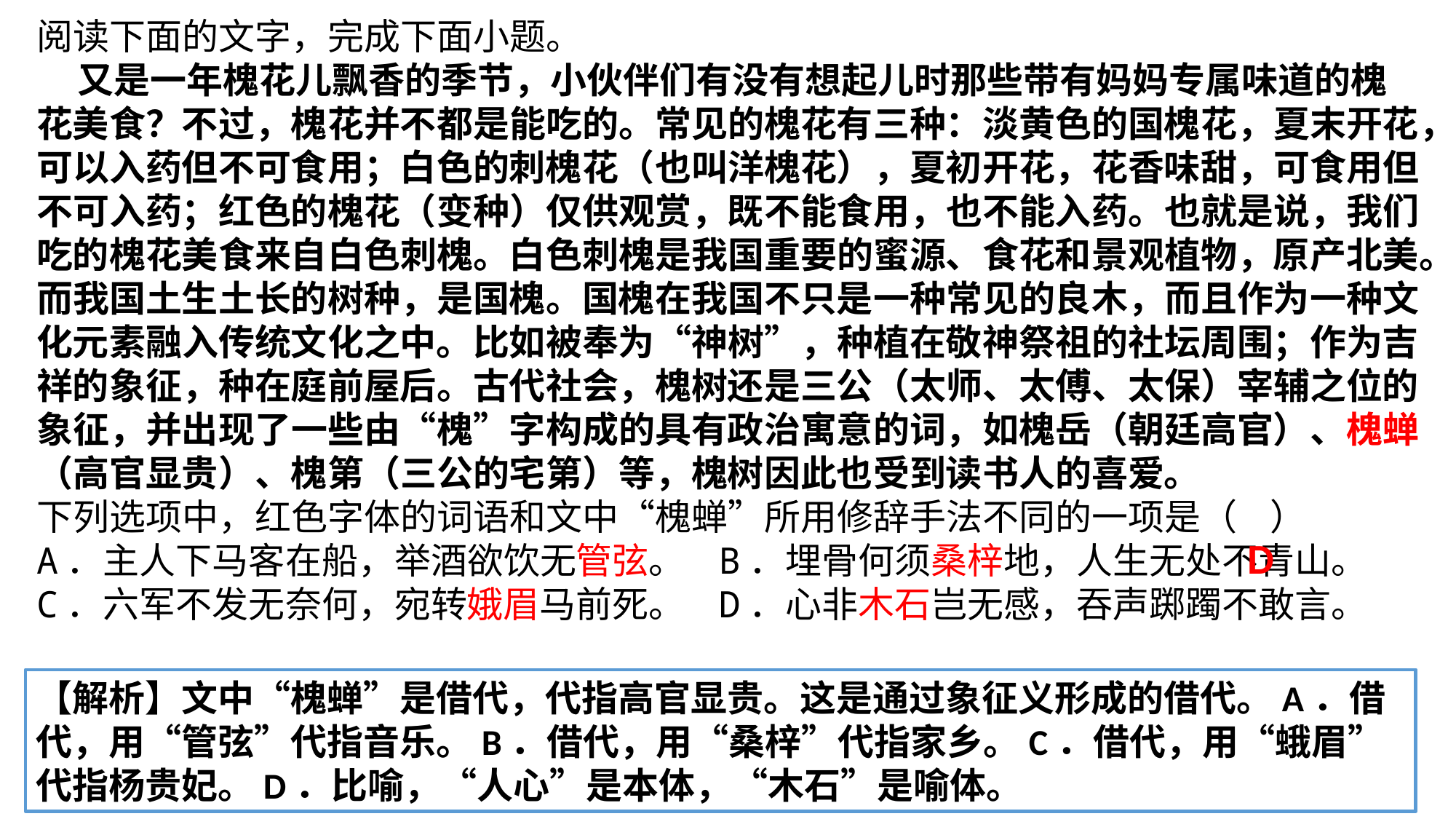

阅读下面的文字，完成下面小题。
    又是一年槐花儿飘香的季节，小伙伴们有没有想起儿时那些带有妈妈专属味道的槐花美食？不过，槐花并不都是能吃的。常见的槐花有三种：淡黄色的国槐花，夏末开花，可以入药但不可食用；白色的刺槐花（也叫洋槐花），夏初开花，花香味甜，可食用但不可入药；红色的槐花（变种）仅供观赏，既不能食用，也不能入药。也就是说，我们吃的槐花美食来自白色刺槐。白色刺槐是我国重要的蜜源、食花和景观植物，原产北美。而我国土生土长的树种，是国槐。国槐在我国不只是一种常见的良木，而且作为一种文化元素融入传统文化之中。比如被奉为“神树”，种植在敬神祭祖的社坛周围；作为吉祥的象征，种在庭前屋后。古代社会，槐树还是三公（太师、太傅、太保）宰辅之位的象征，并出现了一些由“槐”字构成的具有政治寓意的词，如槐岳（朝廷高官）、槐蝉（高官显贵）、槐第（三公的宅第）等，槐树因此也受到读书人的喜爱。
下列选项中，红色字体的词语和文中“槐蝉”所用修辞手法不同的一项是（    ）
A．主人下马客在船，举酒欲饮无管弦。   B．埋骨何须桑梓地，人生无处不青山。
C．六军不发无奈何，宛转娥眉马前死。   D．心非木石岂无感，吞声踯躅不敢言。
D
【解析】文中“槐蝉”是借代，代指高官显贵。这是通过象征义形成的借代。A．借代，用“管弦”代指音乐。B．借代，用“桑梓”代指家乡。C．借代，用“蛾眉”代指杨贵妃。D．比喻，“人心”是本体，“木石”是喻体。